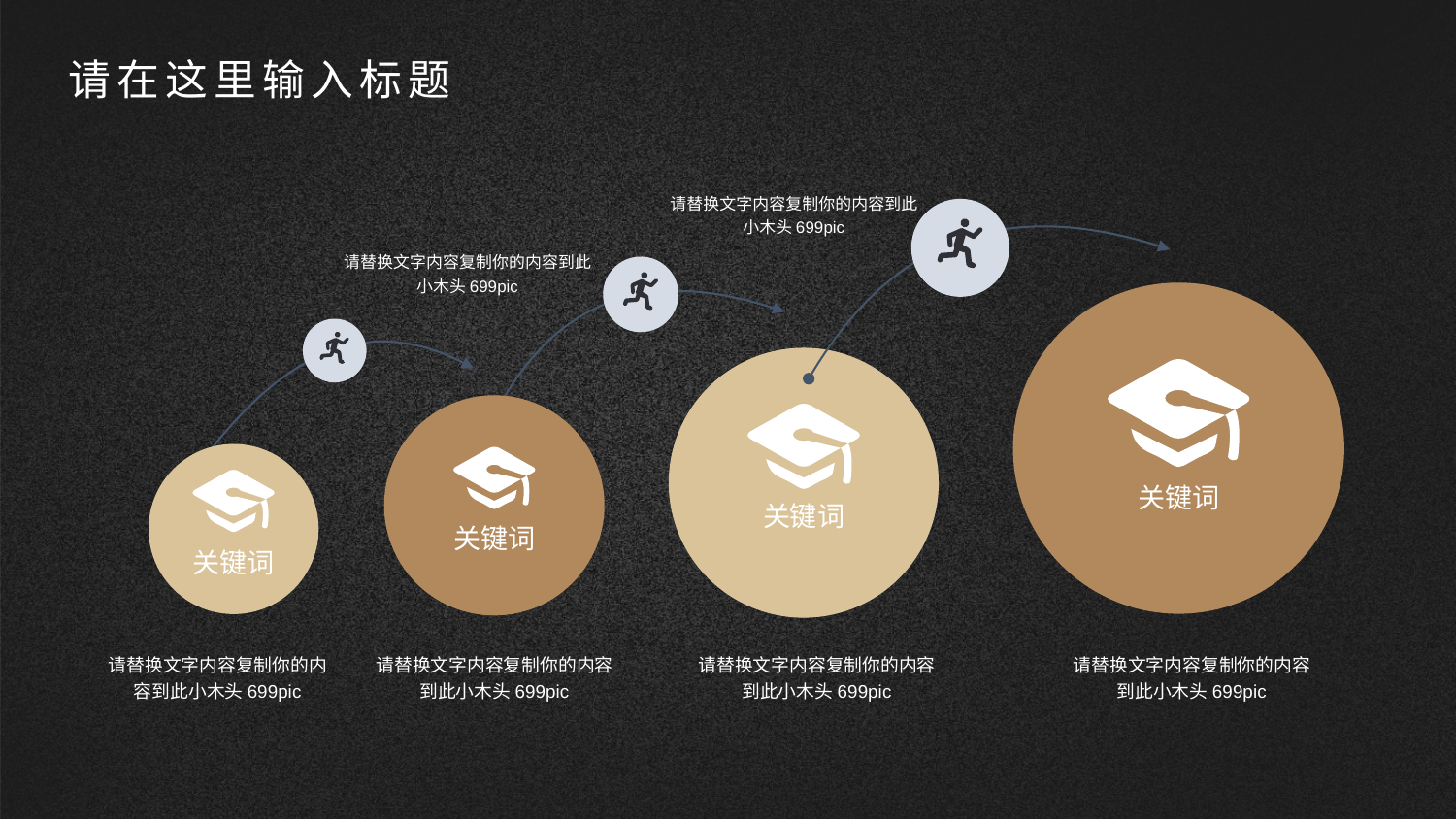

请在这里输入标题
请替换文字内容复制你的内容到此
小木头699pic

请替换文字内容复制你的内容到此
小木头699pic

关键词

请替换文字内容复制你的内容到此小木头699pic

关键词

请替换文字内容复制你的内容到此小木头699pic
关键词

请替换文字内容复制你的内容到此小木头699pic
关键词

请替换文字内容复制你的内容到此小木头699pic